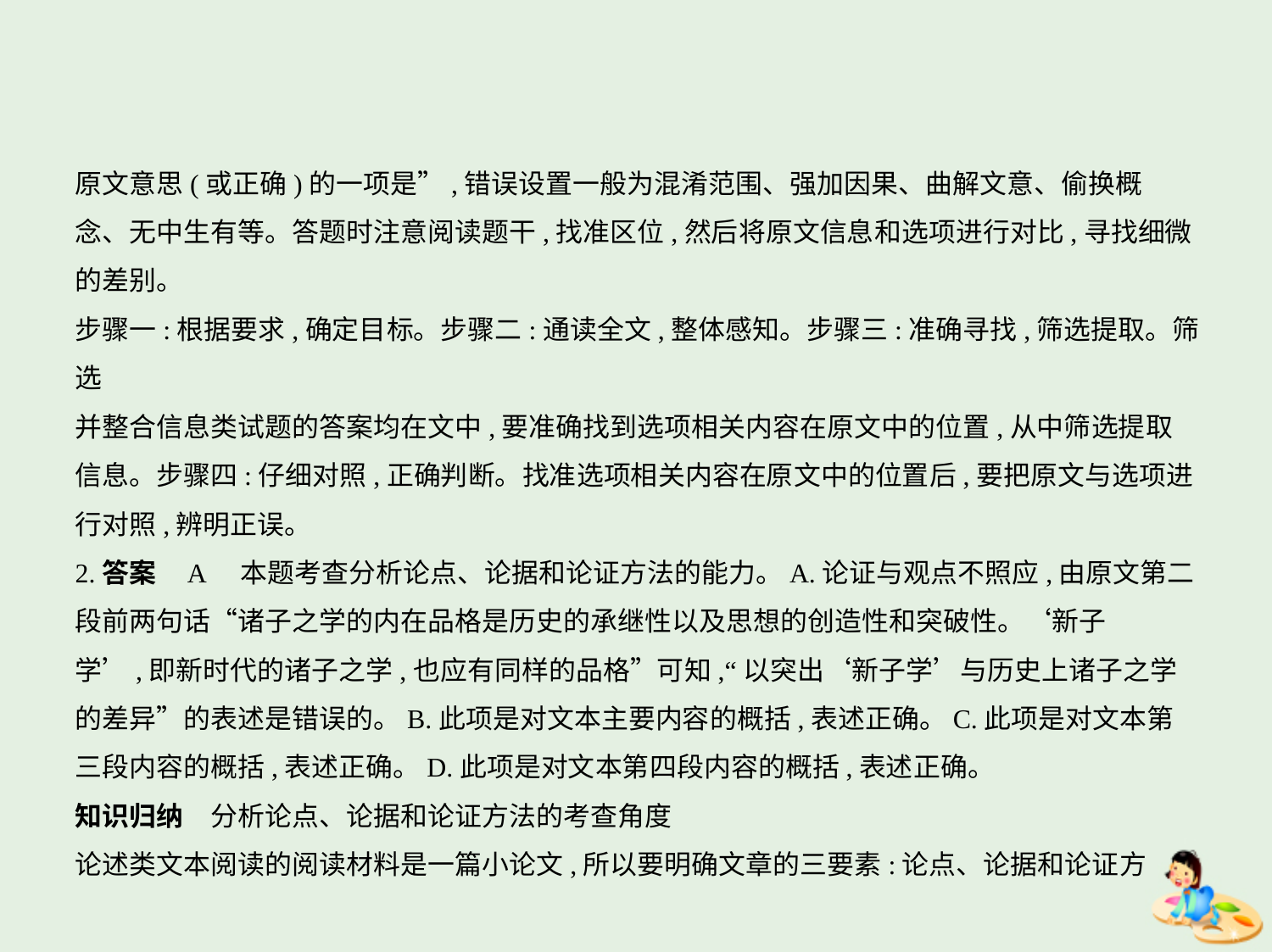

原文意思(或正确)的一项是”,错误设置一般为混淆范围、强加因果、曲解文意、偷换概
念、无中生有等。答题时注意阅读题干,找准区位,然后将原文信息和选项进行对比,寻找细微
的差别。
步骤一:根据要求,确定目标。步骤二:通读全文,整体感知。步骤三:准确寻找,筛选提取。筛选
并整合信息类试题的答案均在文中,要准确找到选项相关内容在原文中的位置,从中筛选提取
信息。步骤四:仔细对照,正确判断。找准选项相关内容在原文中的位置后,要把原文与选项进
行对照,辨明正误。
2.答案    A　本题考查分析论点、论据和论证方法的能力。A.论证与观点不照应,由原文第二
段前两句话“诸子之学的内在品格是历史的承继性以及思想的创造性和突破性。‘新子
学’,即新时代的诸子之学,也应有同样的品格”可知,“以突出‘新子学’与历史上诸子之学
的差异”的表述是错误的。B.此项是对文本主要内容的概括,表述正确。C.此项是对文本第
三段内容的概括,表述正确。D.此项是对文本第四段内容的概括,表述正确。
知识归纳　分析论点、论据和论证方法的考查角度
论述类文本阅读的阅读材料是一篇小论文,所以要明确文章的三要素:论点、论据和论证方